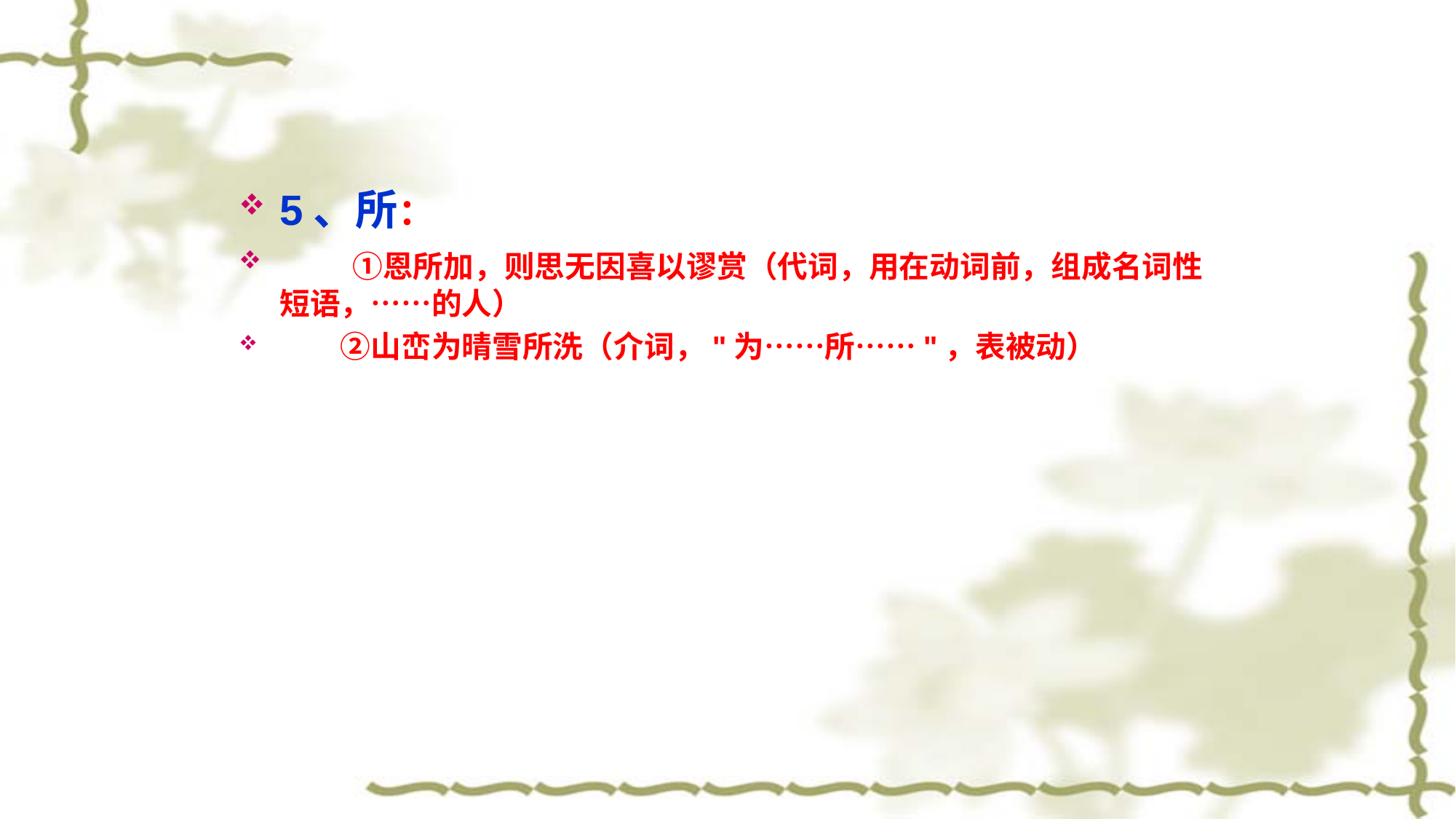

#
5、所：
　　①恩所加，则思无因喜以谬赏（代词，用在动词前，组成名词性短语，……的人）
　　②山峦为晴雪所洗（介词，"为……所……"，表被动）